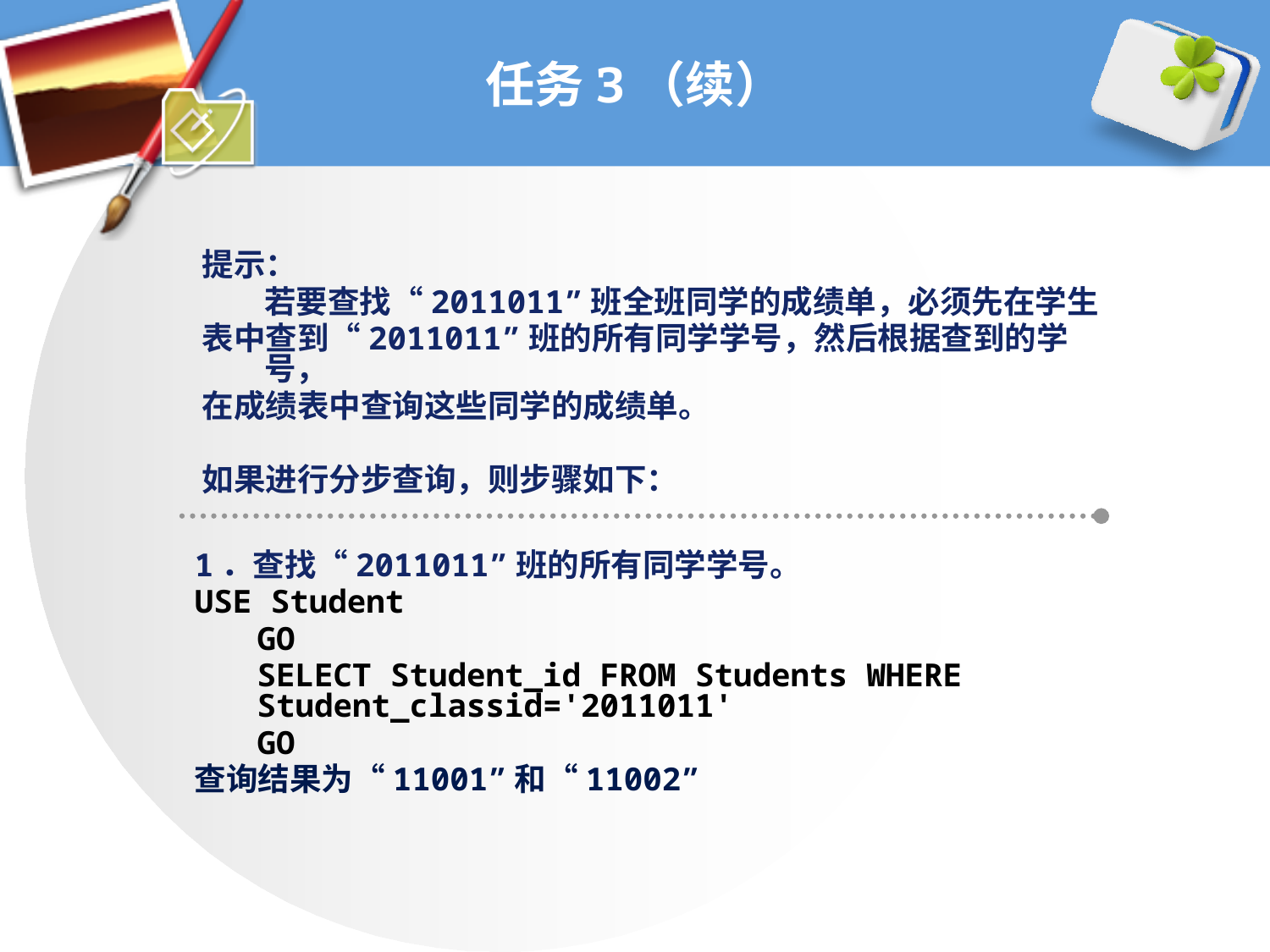

# 任务3（续）
提示：
	若要查找“2011011”班全班同学的成绩单，必须先在学生
表中查到“2011011”班的所有同学学号，然后根据查到的学号，
在成绩表中查询这些同学的成绩单。

如果进行分步查询，则步骤如下：

1．查找“2011011”班的所有同学学号。
USE Student
	GO
	SELECT Student_id FROM Students WHERE Student_classid='2011011'
	GO
查询结果为“11001”和“11002”